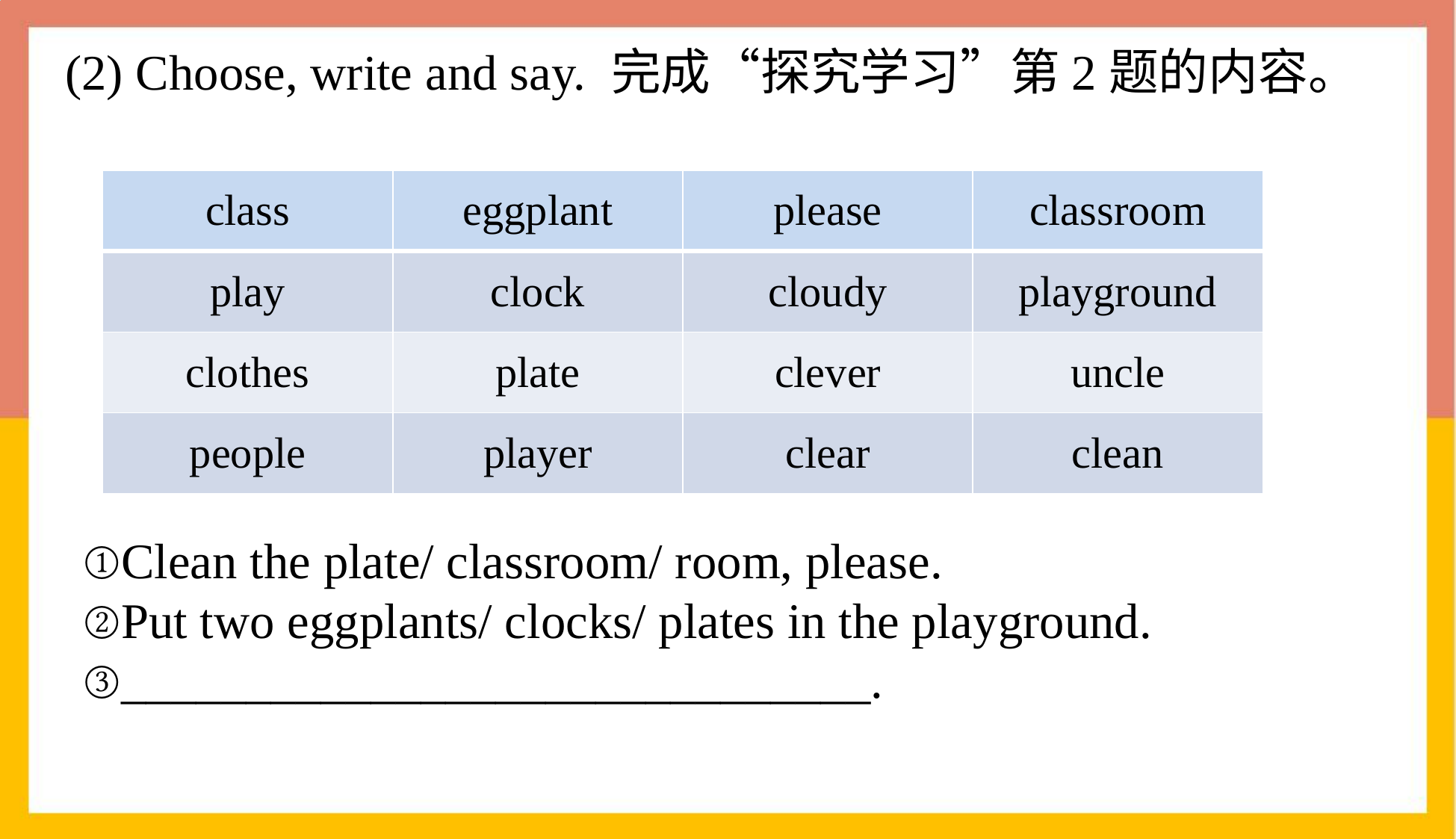

(2) Choose, write and say. 完成“探究学习”第2题的内容。
| class | eggplant | please | classroom |
| --- | --- | --- | --- |
| play | clock | cloudy | playground |
| clothes | plate | clever | uncle |
| people | player | clear | clean |
①Clean the plate/ classroom/ room, please.
②Put two eggplants/ clocks/ plates in the playground.
③______________________________.